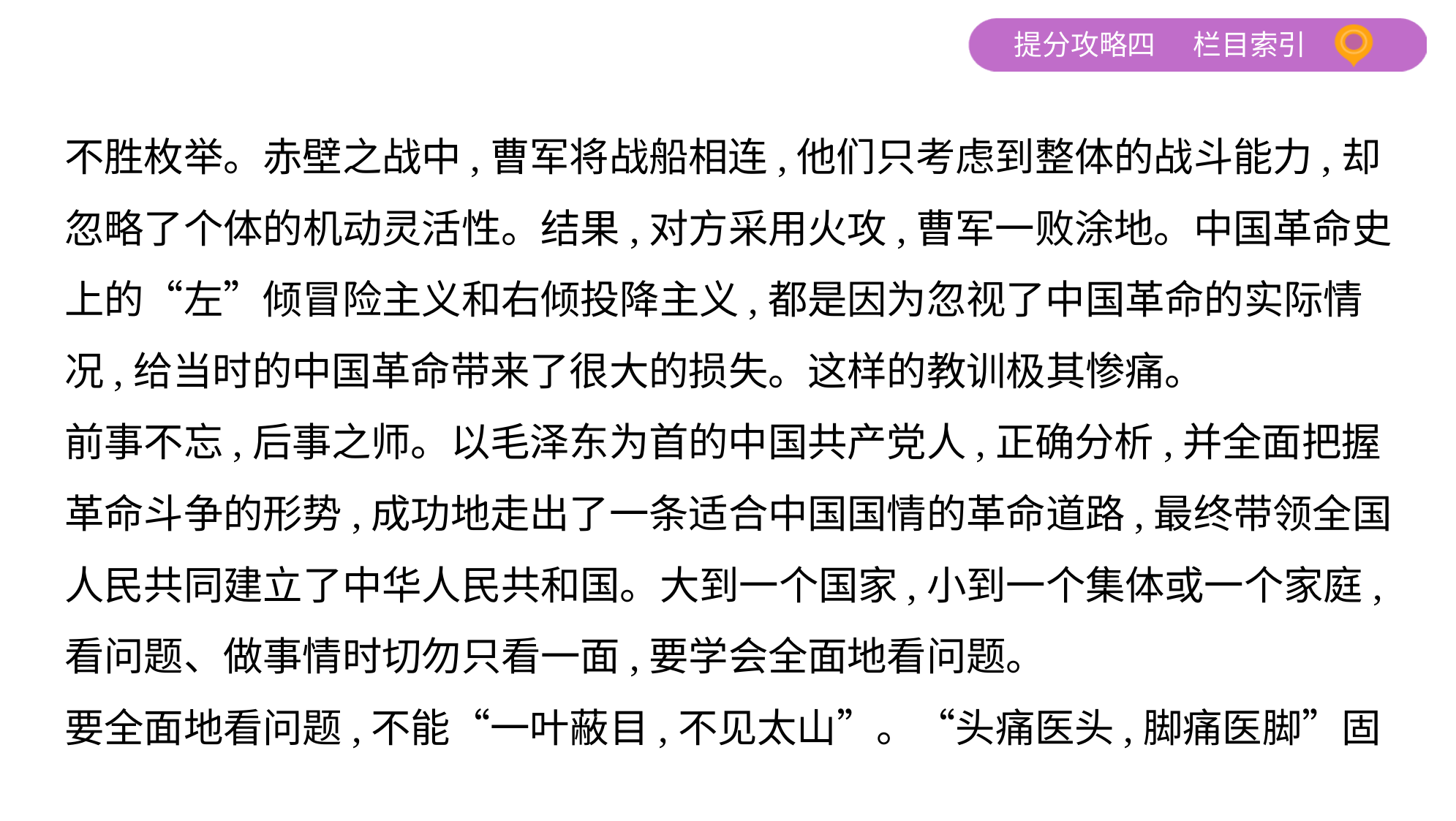

不胜枚举。赤壁之战中,曹军将战船相连,他们只考虑到整体的战斗能力,却
忽略了个体的机动灵活性。结果,对方采用火攻,曹军一败涂地。中国革命史
上的“左”倾冒险主义和右倾投降主义,都是因为忽视了中国革命的实际情
况,给当时的中国革命带来了很大的损失。这样的教训极其惨痛。
前事不忘,后事之师。以毛泽东为首的中国共产党人,正确分析,并全面把握
革命斗争的形势,成功地走出了一条适合中国国情的革命道路,最终带领全国
人民共同建立了中华人民共和国。大到一个国家,小到一个集体或一个家庭,
看问题、做事情时切勿只看一面,要学会全面地看问题。
要全面地看问题,不能“一叶蔽目,不见太山”。“头痛医头,脚痛医脚”固